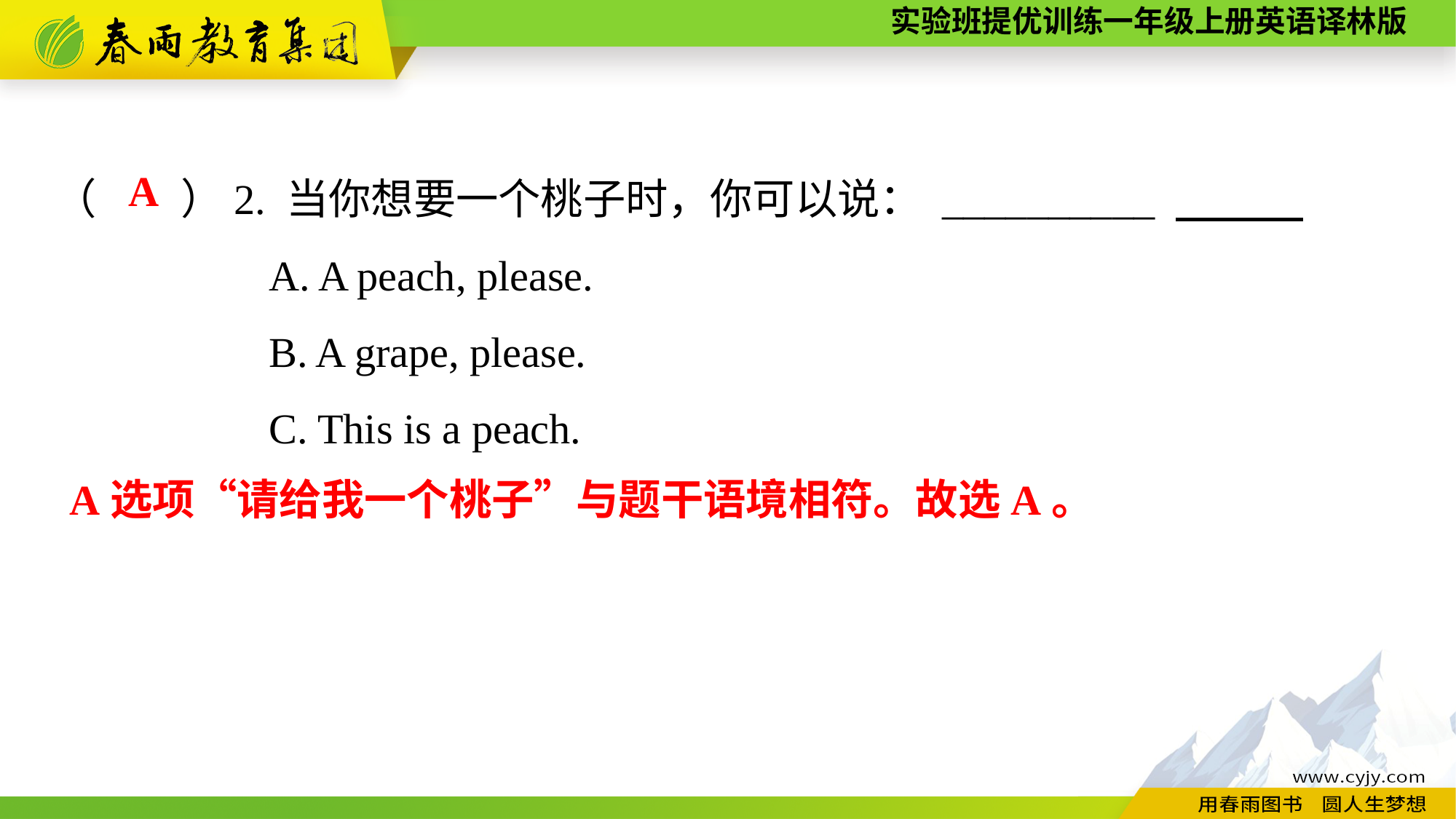

（　　）2. 当你想要一个桃子时，你可以说： __________
A. A peach, please.
B. A grape, please.
C. This is a peach.
A
A选项“请给我一个桃子”与题干语境相符。故选A。